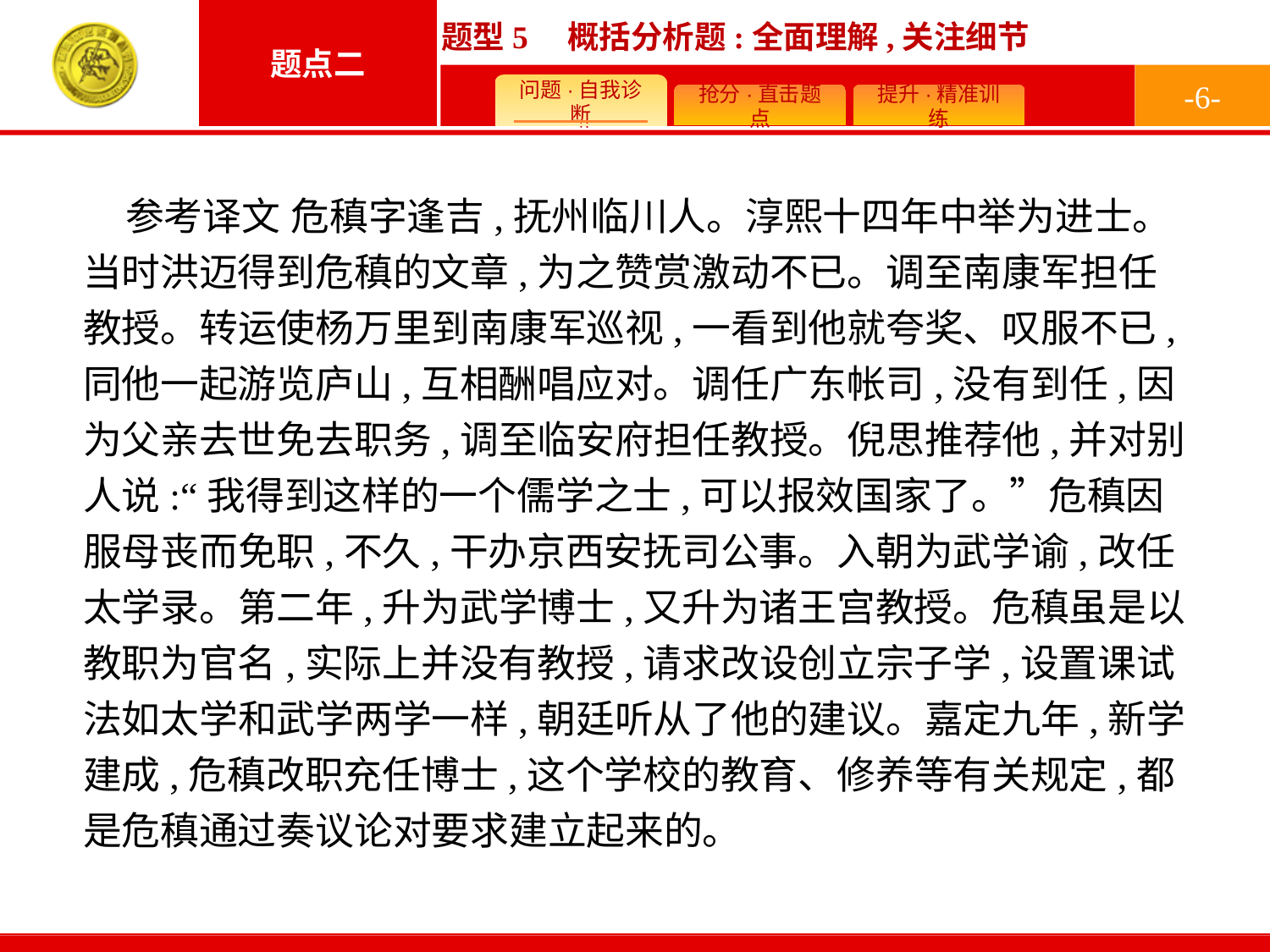

-6-
参考译文 危稹字逢吉,抚州临川人。淳熙十四年中举为进士。当时洪迈得到危稹的文章,为之赞赏激动不已。调至南康军担任教授。转运使杨万里到南康军巡视,一看到他就夸奖、叹服不已,同他一起游览庐山,互相酬唱应对。调任广东帐司,没有到任,因为父亲去世免去职务,调至临安府担任教授。倪思推荐他,并对别人说:“我得到这样的一个儒学之士,可以报效国家了。”危稹因服母丧而免职,不久,干办京西安抚司公事。入朝为武学谕,改任太学录。第二年,升为武学博士,又升为诸王宫教授。危稹虽是以教职为官名,实际上并没有教授,请求改设创立宗子学,设置课试法如太学和武学两学一样,朝廷听从了他的建议。嘉定九年,新学建成,危稹改职充任博士,这个学校的教育、修养等有关规定,都是危稹通过奏议论对要求建立起来的。